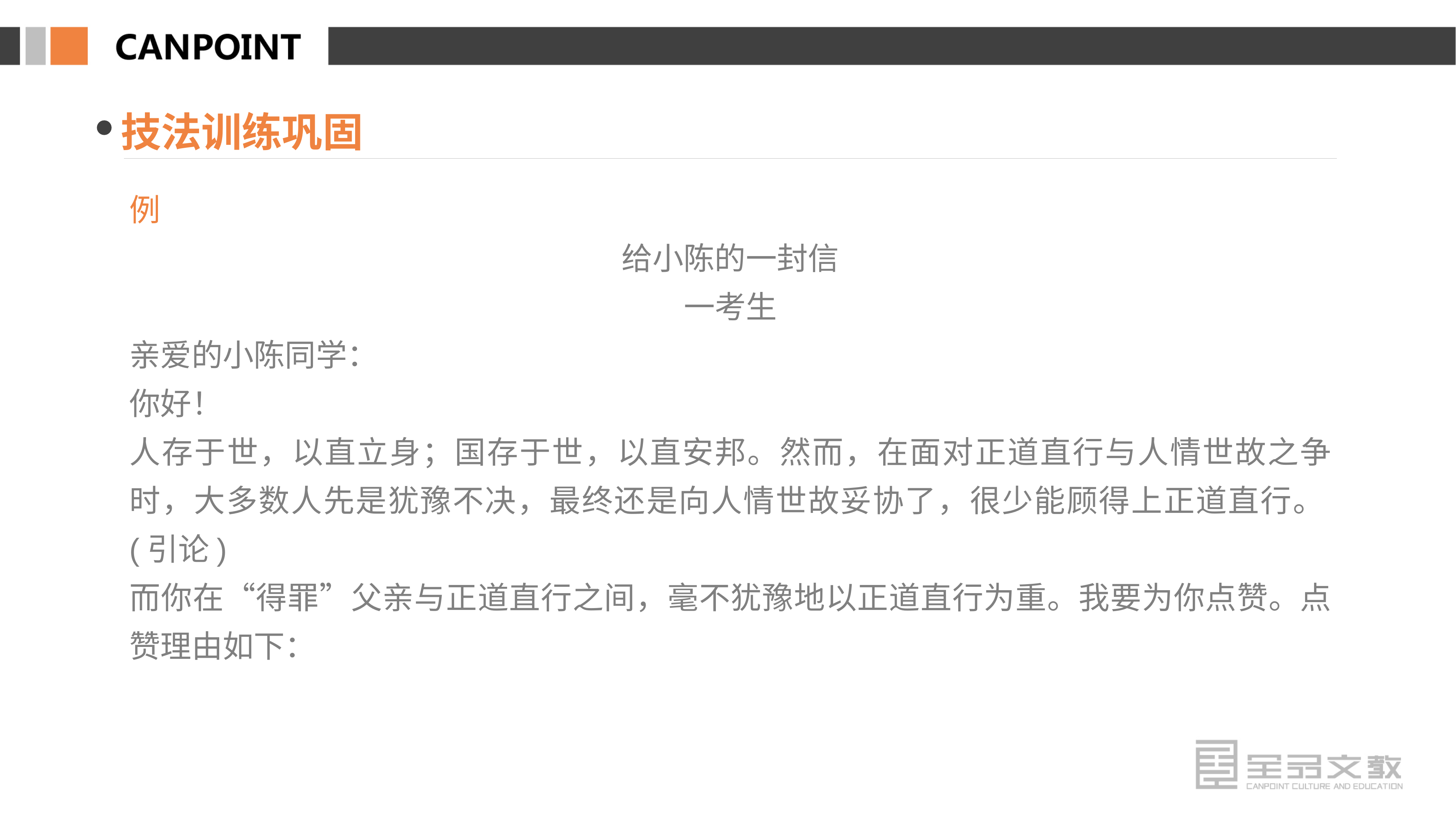

技法训练巩固

例
给小陈的一封信
一考生
亲爱的小陈同学：
你好！
人存于世，以直立身；国存于世，以直安邦。然而，在面对正道直行与人情世故之争时，大多数人先是犹豫不决，最终还是向人情世故妥协了，很少能顾得上正道直行。(引论)
而你在“得罪”父亲与正道直行之间，毫不犹豫地以正道直行为重。我要为你点赞。点赞理由如下：